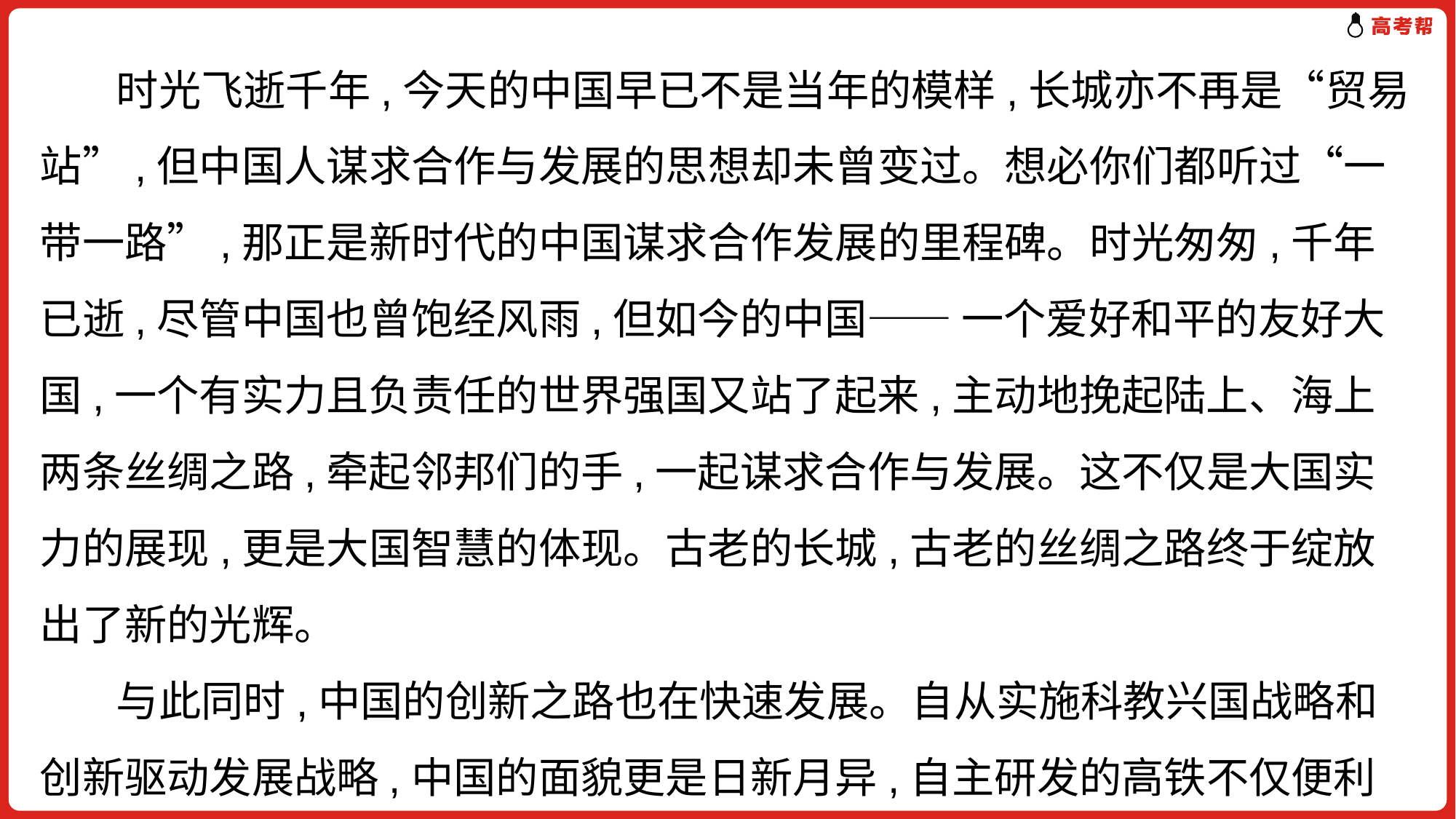

时光飞逝千年,今天的中国早已不是当年的模样,长城亦不再是“贸易站”,但中国人谋求合作与发展的思想却未曾变过。想必你们都听过“一带一路”,那正是新时代的中国谋求合作发展的里程碑。时光匆匆,千年已逝,尽管中国也曾饱经风雨,但如今的中国—— 一个爱好和平的友好大国,一个有实力且负责任的世界强国又站了起来,主动地挽起陆上、海上两条丝绸之路,牵起邻邦们的手,一起谋求合作与发展。这不仅是大国实力的展现,更是大国智慧的体现。古老的长城,古老的丝绸之路终于绽放出了新的光辉。
       与此同时,中国的创新之路也在快速发展。自从实施科教兴国战略和创新驱动发展战略,中国的面貌更是日新月异,自主研发的高铁不仅便利了无